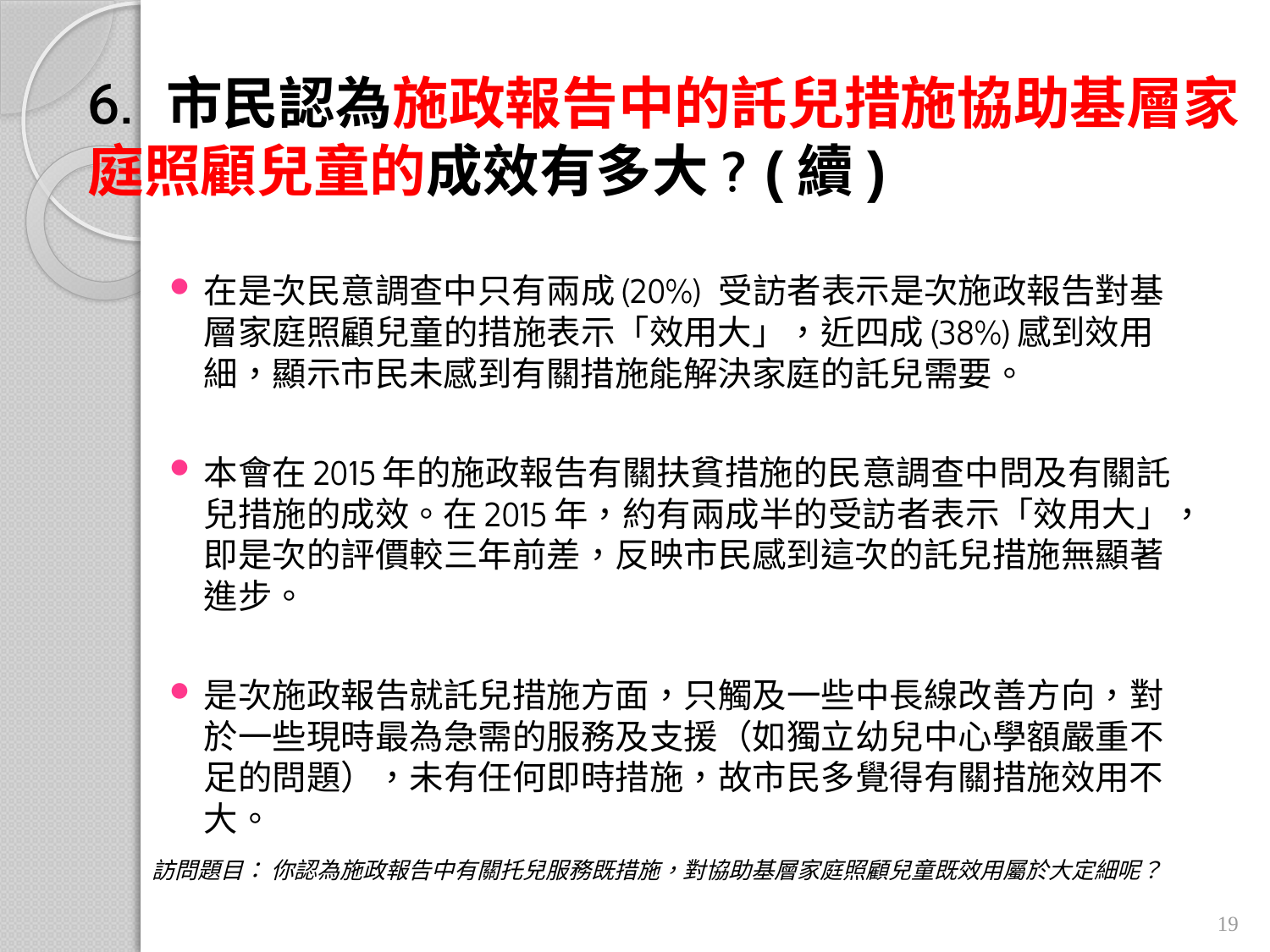

# 6. 市民認為施政報告中的託兒措施協助基層家庭照顧兒童的成效有多大? (續)

在是次民意調查中只有兩成(20%) 受訪者表示是次施政報告對基層家庭照顧兒童的措施表示「效用大」，近四成(38%)感到效用細，顯示市民未感到有關措施能解決家庭的託兒需要。

本會在2015年的施政報告有關扶貧措施的民意調查中問及有關託兒措施的成效。在2015年，約有兩成半的受訪者表示「效用大」，即是次的評價較三年前差，反映市民感到這次的託兒措施無顯著進步。

是次施政報告就託兒措施方面，只觸及一些中長線改善方向，對於一些現時最為急需的服務及支援（如獨立幼兒中心學額嚴重不足的問題），未有任何即時措施，故市民多覺得有關措施效用不大。

訪問題目： 你認為施政報告中有關托兒服務既措施，對協助基層家庭照顧兒童既效用屬於大定細呢？
19